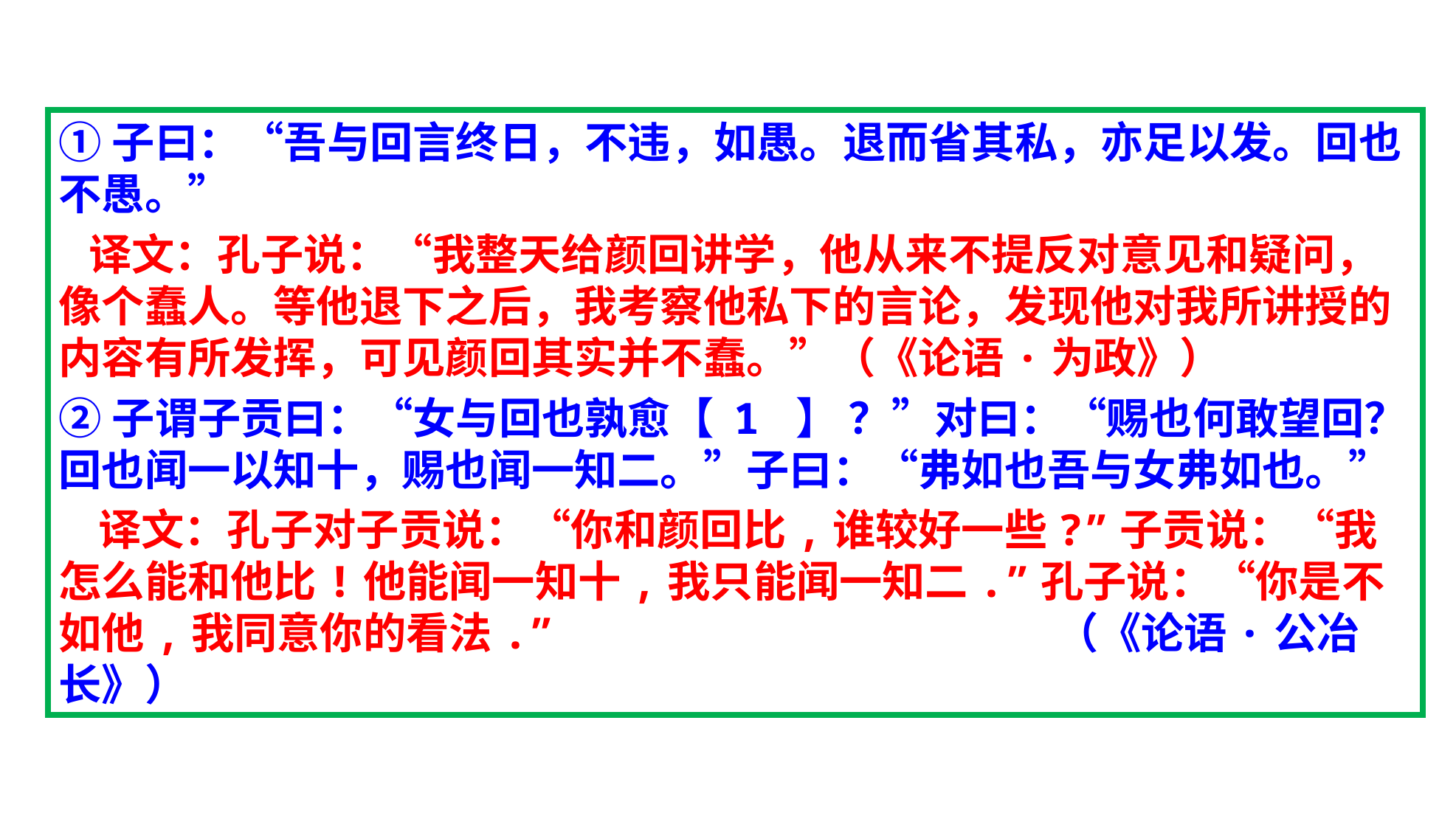

①子曰：“吾与回言终日，不违，如愚。退而省其私，亦足以发。回也不愚。”
  译文：孔子说：“我整天给颜回讲学，他从来不提反对意见和疑问，像个蠢人。等他退下之后，我考察他私下的言论，发现他对我所讲授的内容有所发挥，可见颜回其实并不蠢。”（《论语·为政》）
②子谓子贡曰：“女与回也孰愈【 1 】 ？”对曰：“赐也何敢望回？回也闻一以知十，赐也闻一知二。”子曰：“弗如也吾与女弗如也。”
   译文：孔子对子贡说：“你和颜回比,谁较好一些?”子贡说：“我怎么能和他比!他能闻一知十,我只能闻一知二.”孔子说：“你是不如他,我同意你的看法.”                   （《论语·公冶长》）